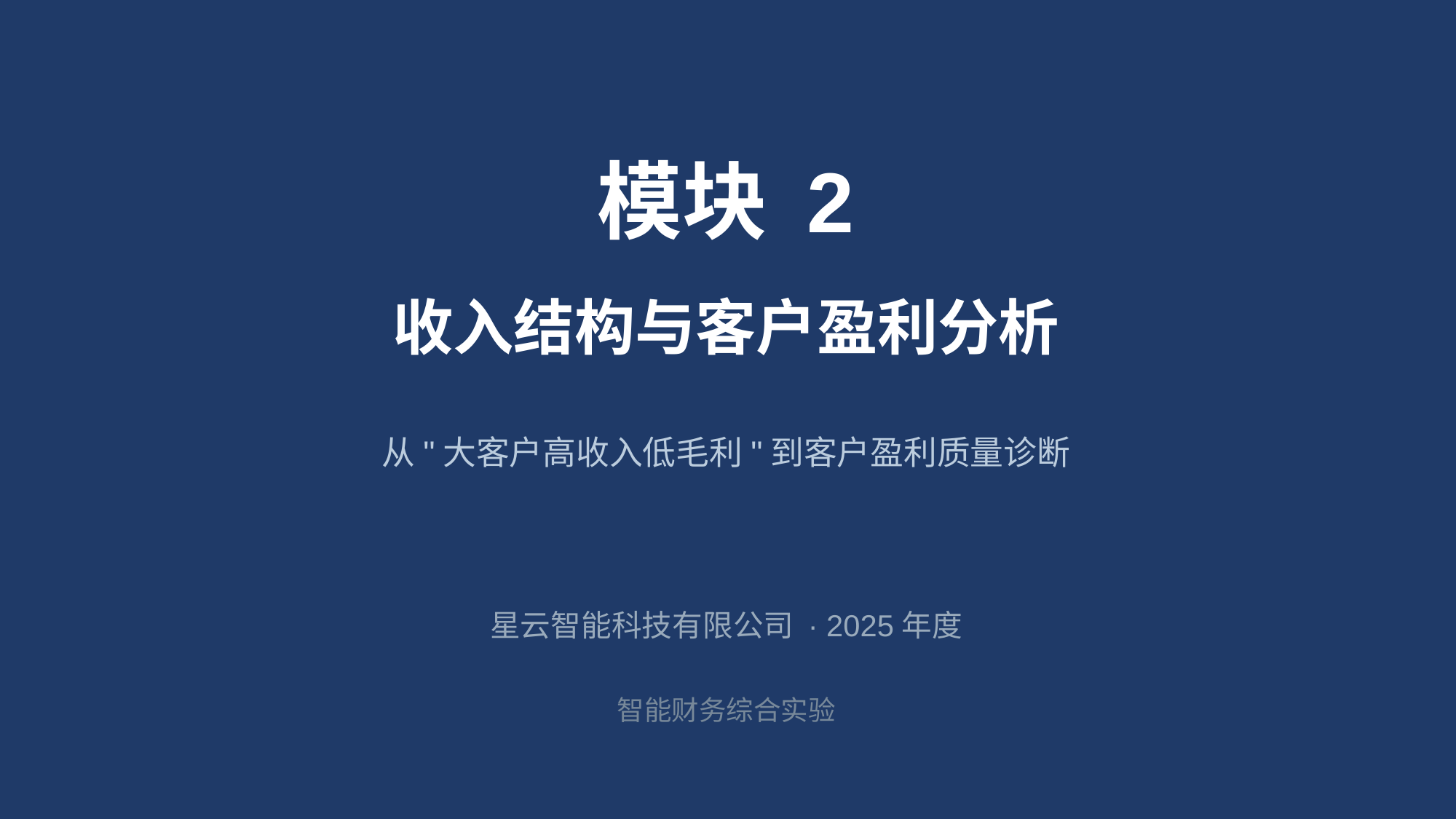

模块 2
收入结构与客户盈利分析
从"大客户高收入低毛利"到客户盈利质量诊断
星云智能科技有限公司 · 2025年度
智能财务综合实验